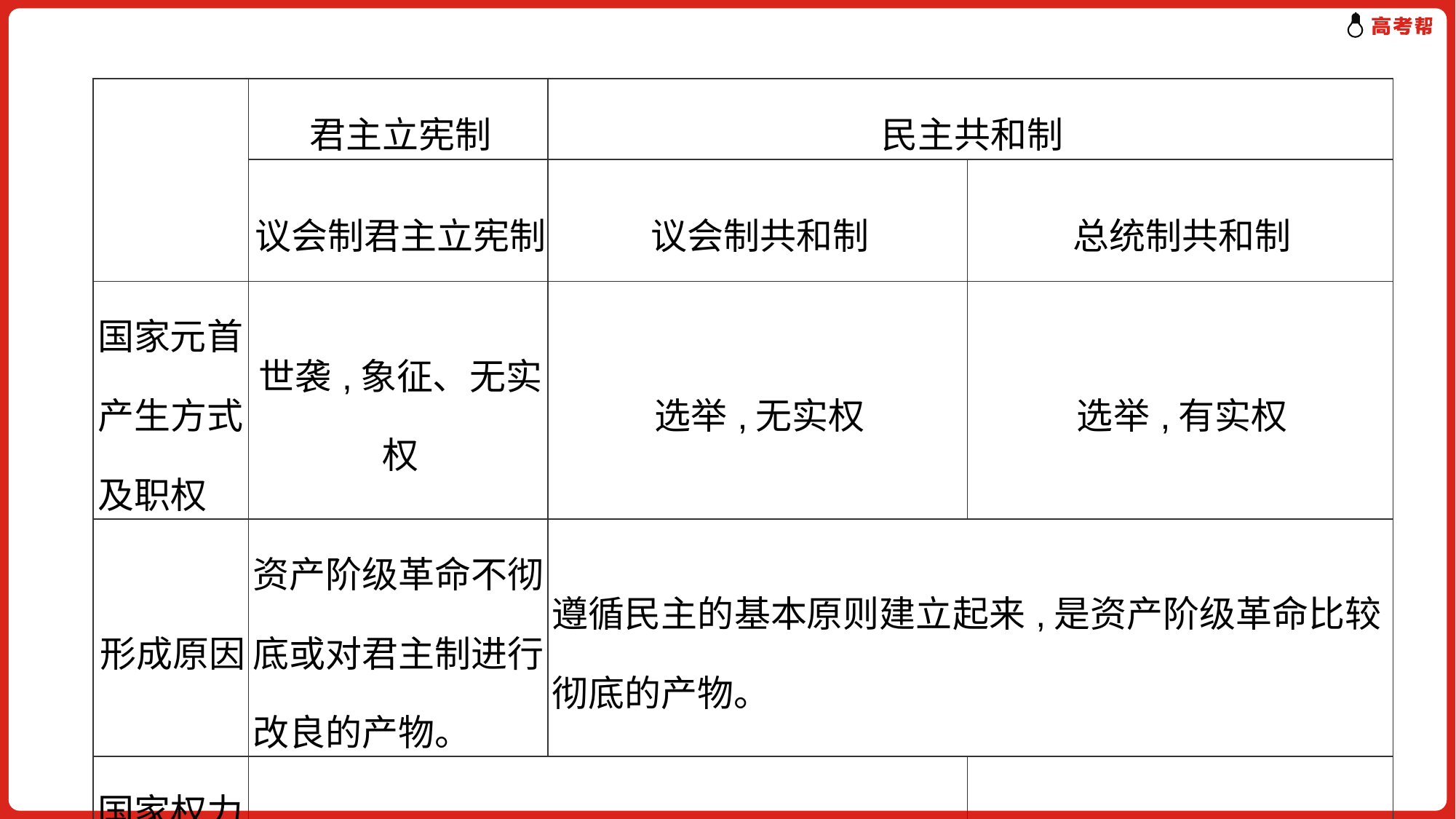

|  | 君主立宪制 | 民主共和制 |  |
| --- | --- | --- | --- |
|  | 议会制君主立宪制 | 议会制共和制 | 总统制共和制 |
| 国家元首产生方式及职权 | 世袭,象征、无实权 | 选举,无实权 | 选举,有实权 |
| 形成原因 | 资产阶级革命不彻底或对君主制进行改良的产物。 | 遵循民主的基本原则建立起来,是资产阶级革命比较彻底的产物。 |  |
| 国家权力中心 | 议会 |  | 总统 |